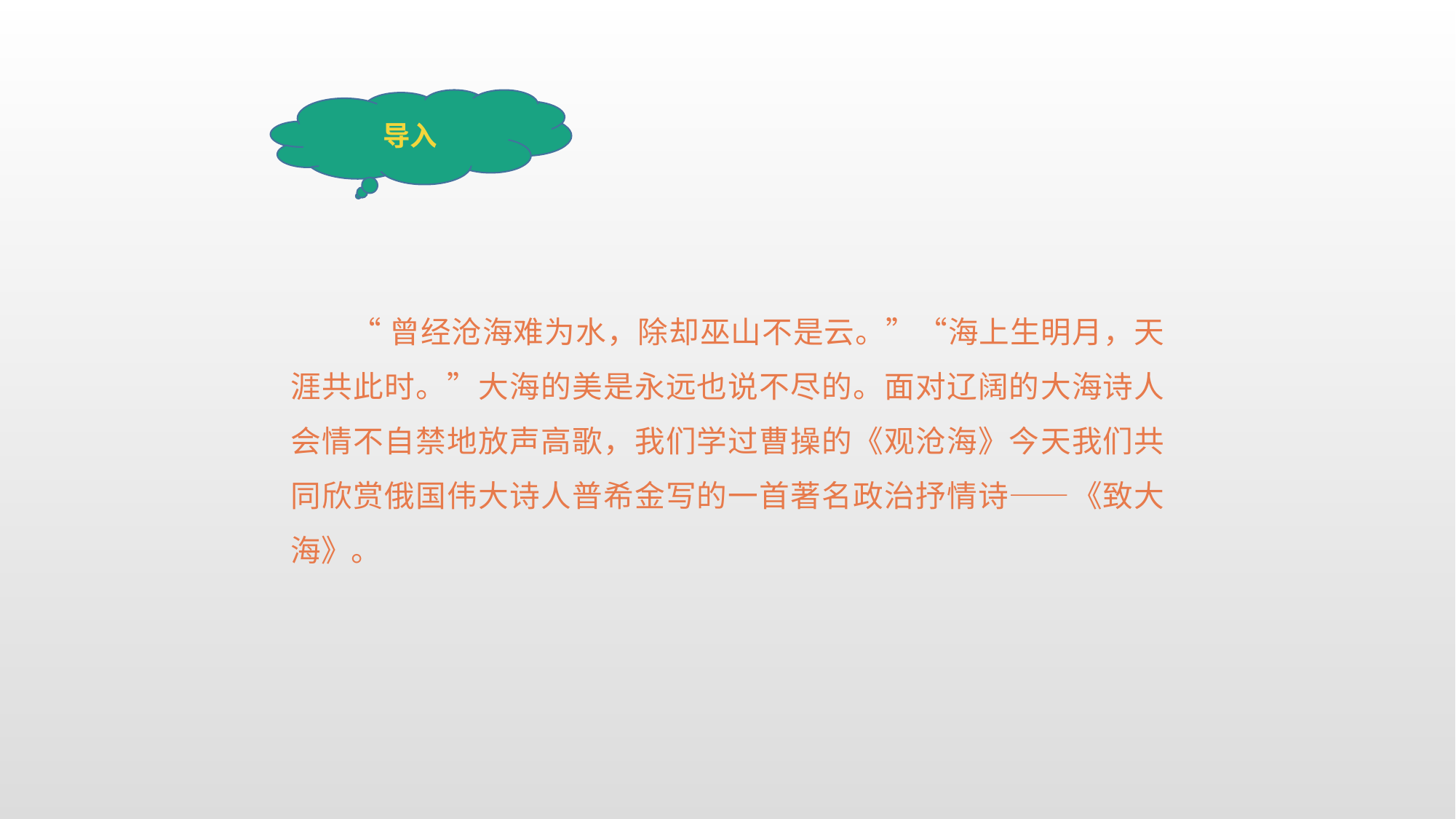

导入
“曾经沧海难为水，除却巫山不是云。”“海上生明月，天涯共此时。”大海的美是永远也说不尽的。面对辽阔的大海诗人会情不自禁地放声高歌，我们学过曹操的《观沧海》今天我们共同欣赏俄国伟大诗人普希金写的一首著名政治抒情诗——《致大海》。